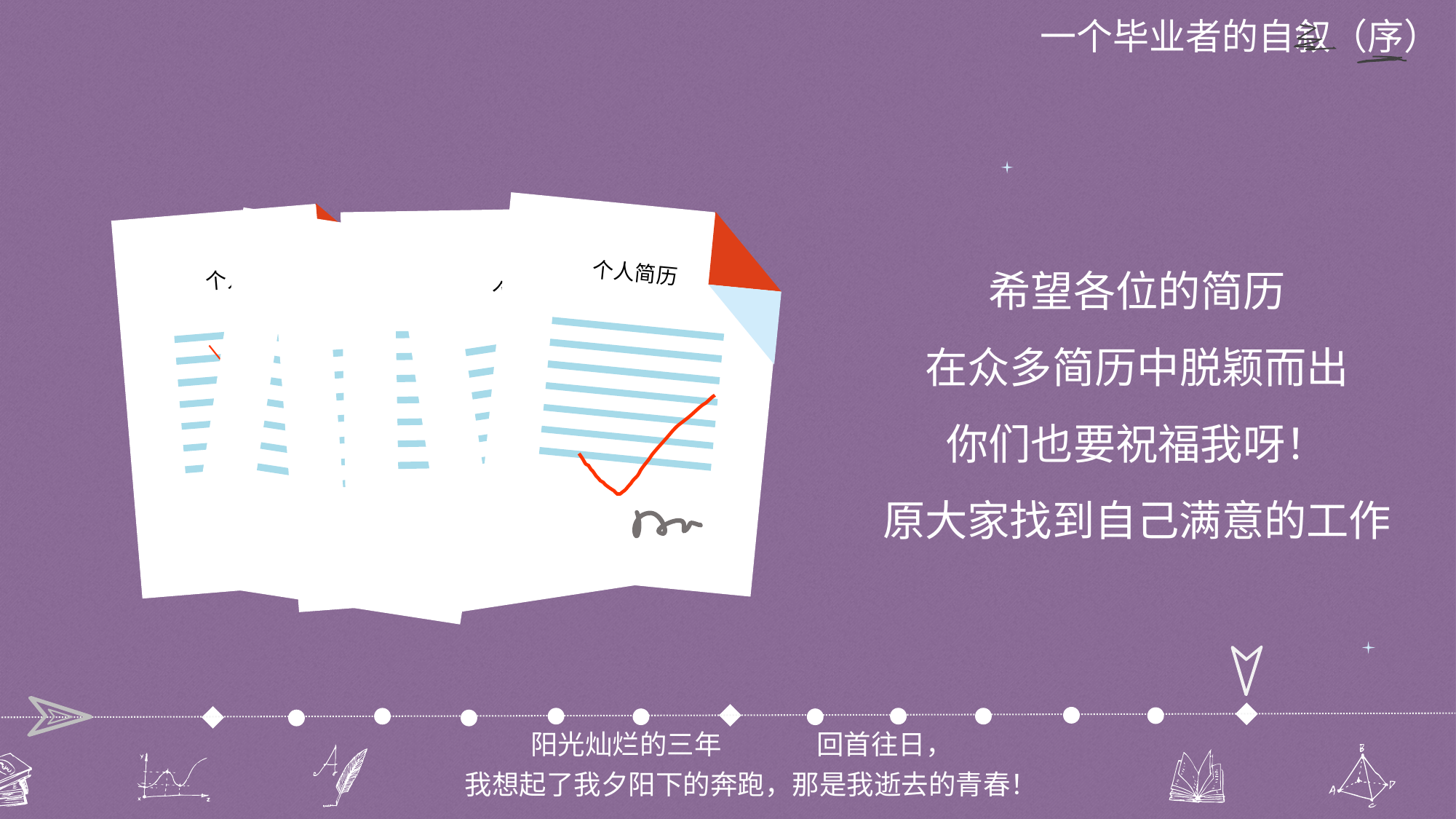

个人简历

个人简历

个人简历

个人简历

个人简历

个人简历

希望各位的简历
在众多简历中脱颖而出
你们也要祝福我呀！
原大家找到自己满意的工作